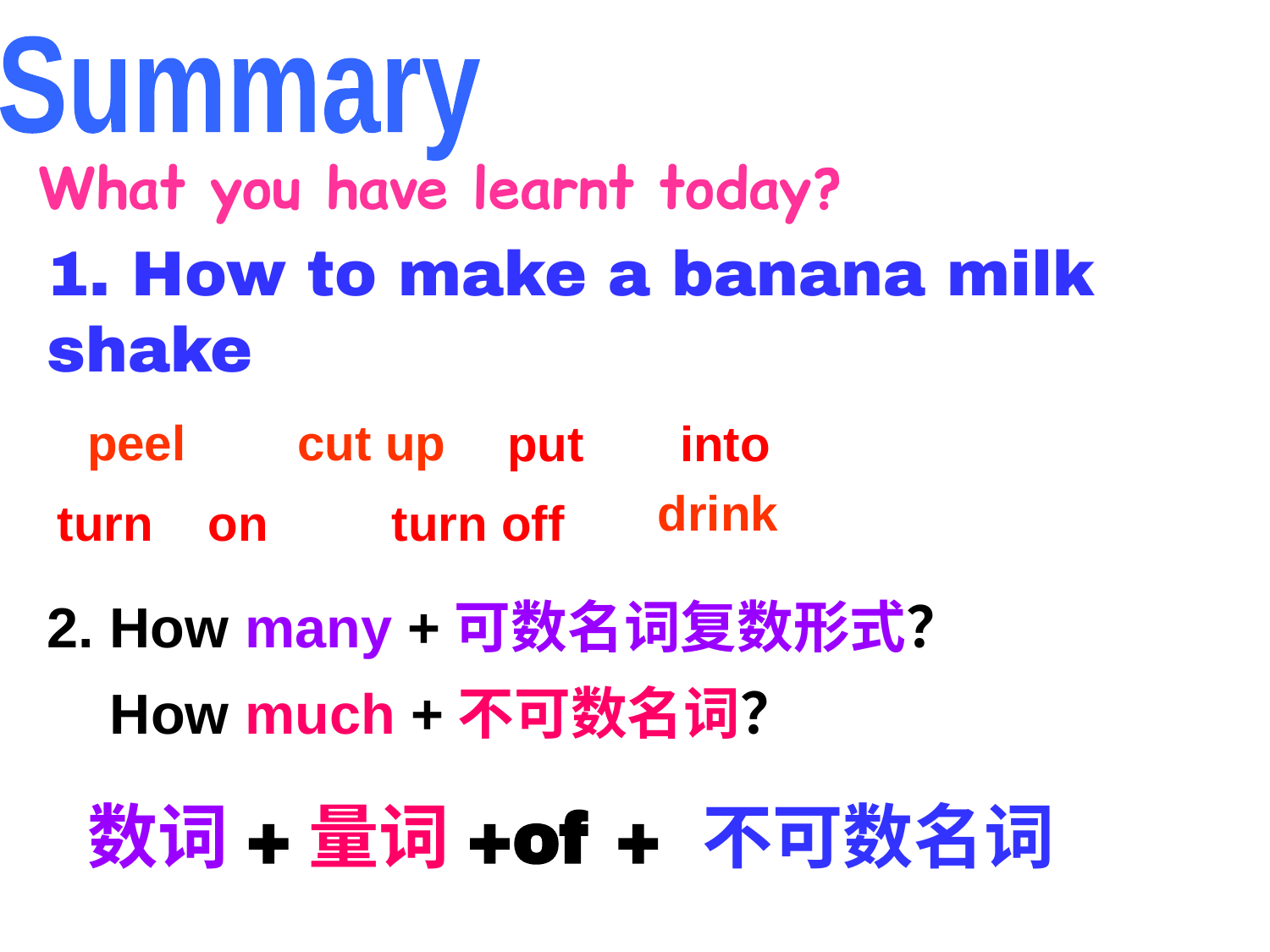

Summary
What you have learnt today?
1. How to make a banana milk shake
put       into
peel
cut up
drink
turn    on         turn off
2. How many +可数名词复数形式？
    How much +不可数名词？
数词+量词+of + 不可数名词